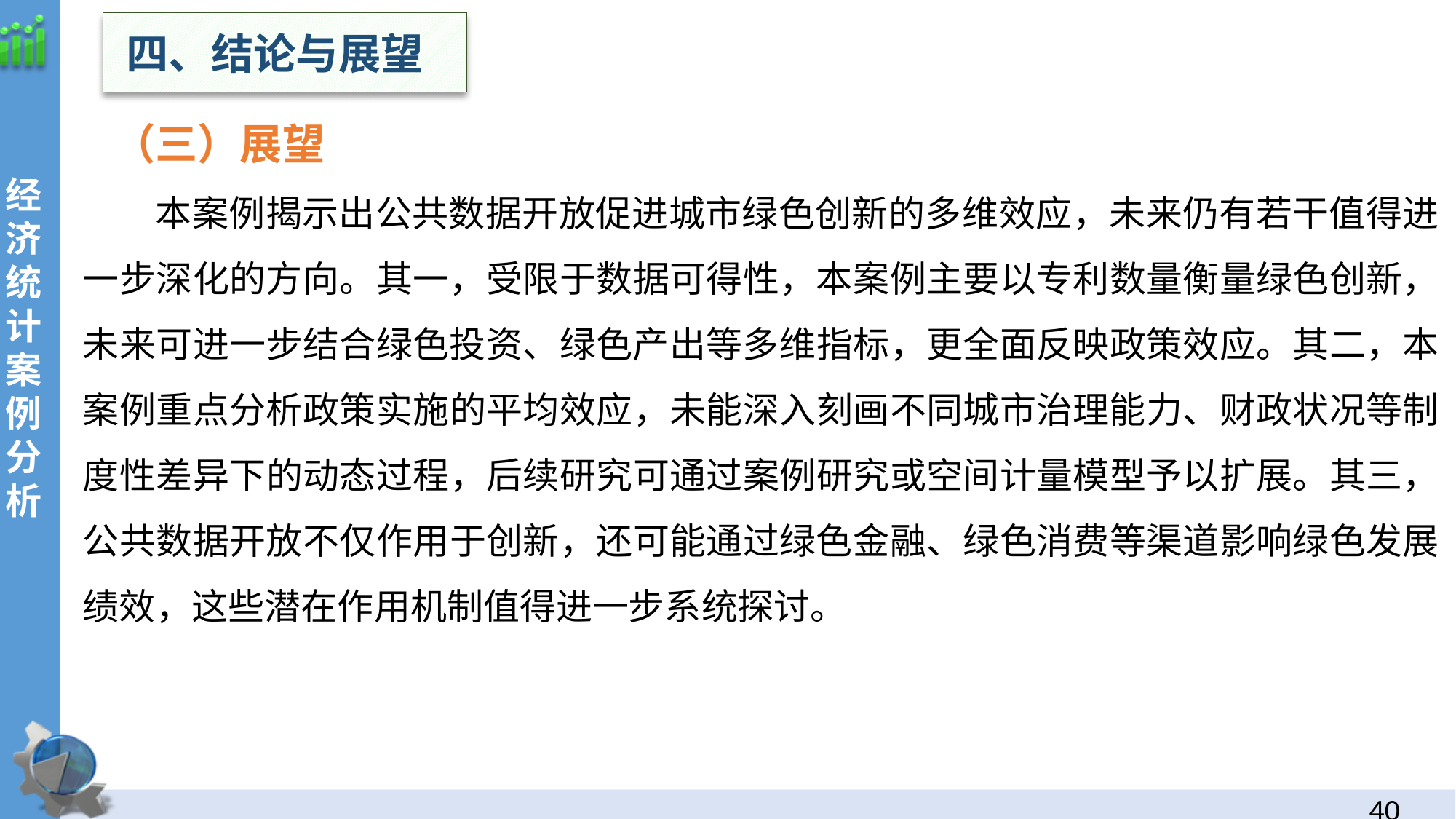

四、结论与展望

（三）展望
本案例揭示出公共数据开放促进城市绿色创新的多维效应，未来仍有若干值得进一步深化的方向。其一，受限于数据可得性，本案例主要以专利数量衡量绿色创新，未来可进一步结合绿色投资、绿色产出等多维指标，更全面反映政策效应。其二，本案例重点分析政策实施的平均效应，未能深入刻画不同城市治理能力、财政状况等制度性差异下的动态过程，后续研究可通过案例研究或空间计量模型予以扩展。其三，公共数据开放不仅作用于创新，还可能通过绿色金融、绿色消费等渠道影响绿色发展绩效，这些潜在作用机制值得进一步系统探讨。
经
济统计案例分析

40